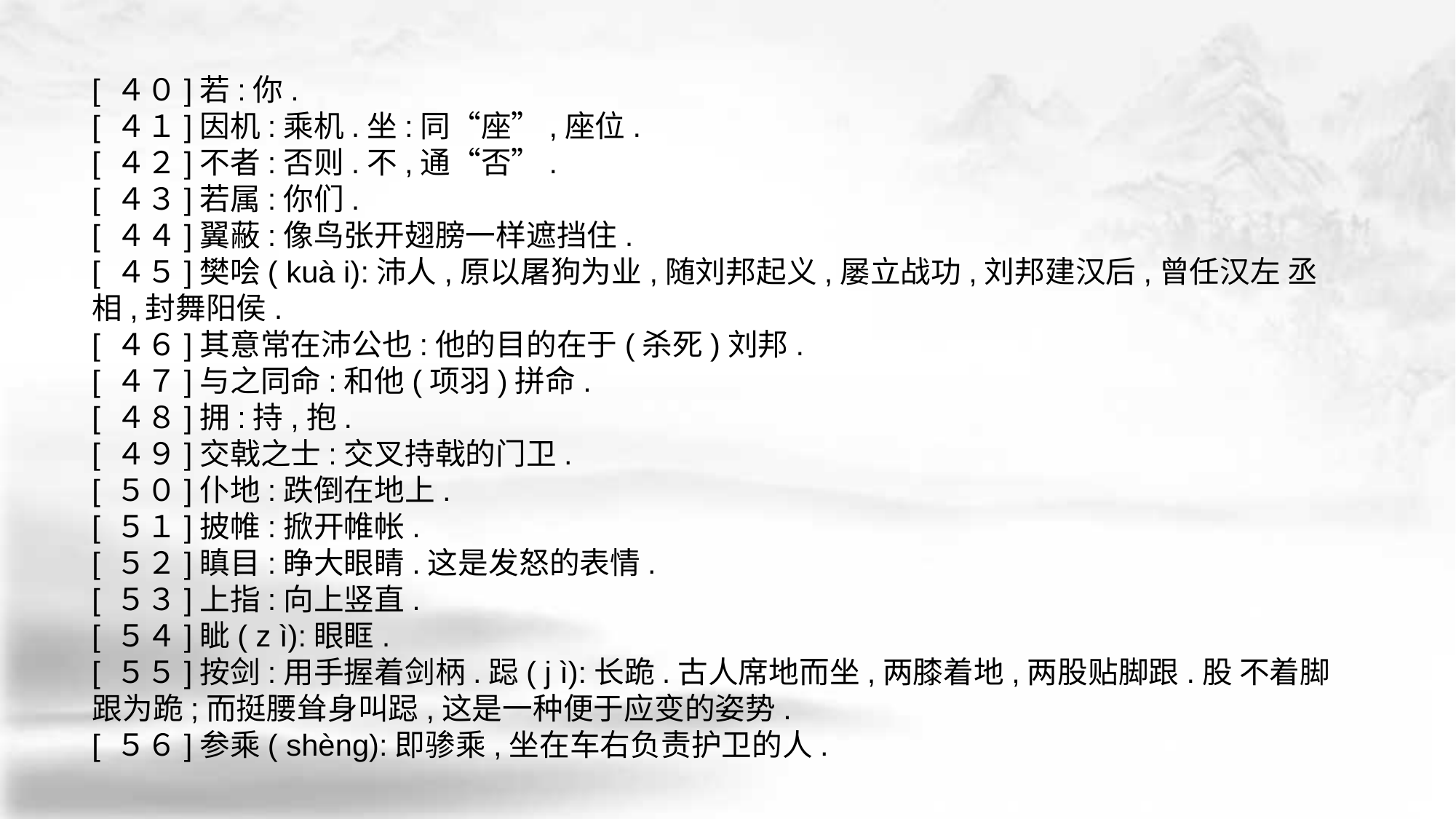

[ ４０]若:你.
[ ４１]因机:乘机.坐:同“座”,座位.
[ ４２]不者:否则.不,通“否”.
[ ４３]若属:你们.
[ ４４]翼蔽:像鸟张开翅膀一样遮挡住.
[ ４５]樊哙( kuà i):沛人,原以屠狗为业,随刘邦起义,屡立战功,刘邦建汉后,曾任汉左 丞相,封舞阳侯.
[ ４６]其意常在沛公也:他的目的在于(杀死)刘邦.
[ ４７]与之同命:和他(项羽)拼命.
[ ４８]拥:持,抱.
[ ４９]交戟之士:交叉持戟的门卫.
[ ５０]仆地:跌倒在地上.
[ ５１]披帷:掀开帷帐.
[ ５２]瞋目:睁大眼睛.这是发怒的表情.
[ ５３]上指:向上竖直.
[ ５４]眦( z ì):眼眶.
[ ５５]按剑:用手握着剑柄.跽( j ì):长跪.古人席地而坐,两膝着地,两股贴脚跟.股 不着脚跟为跪;而挺腰耸身叫跽,这是一种便于应变的姿势.
[ ５６]参乘( shèng):即骖乘,坐在车右负责护卫的人.